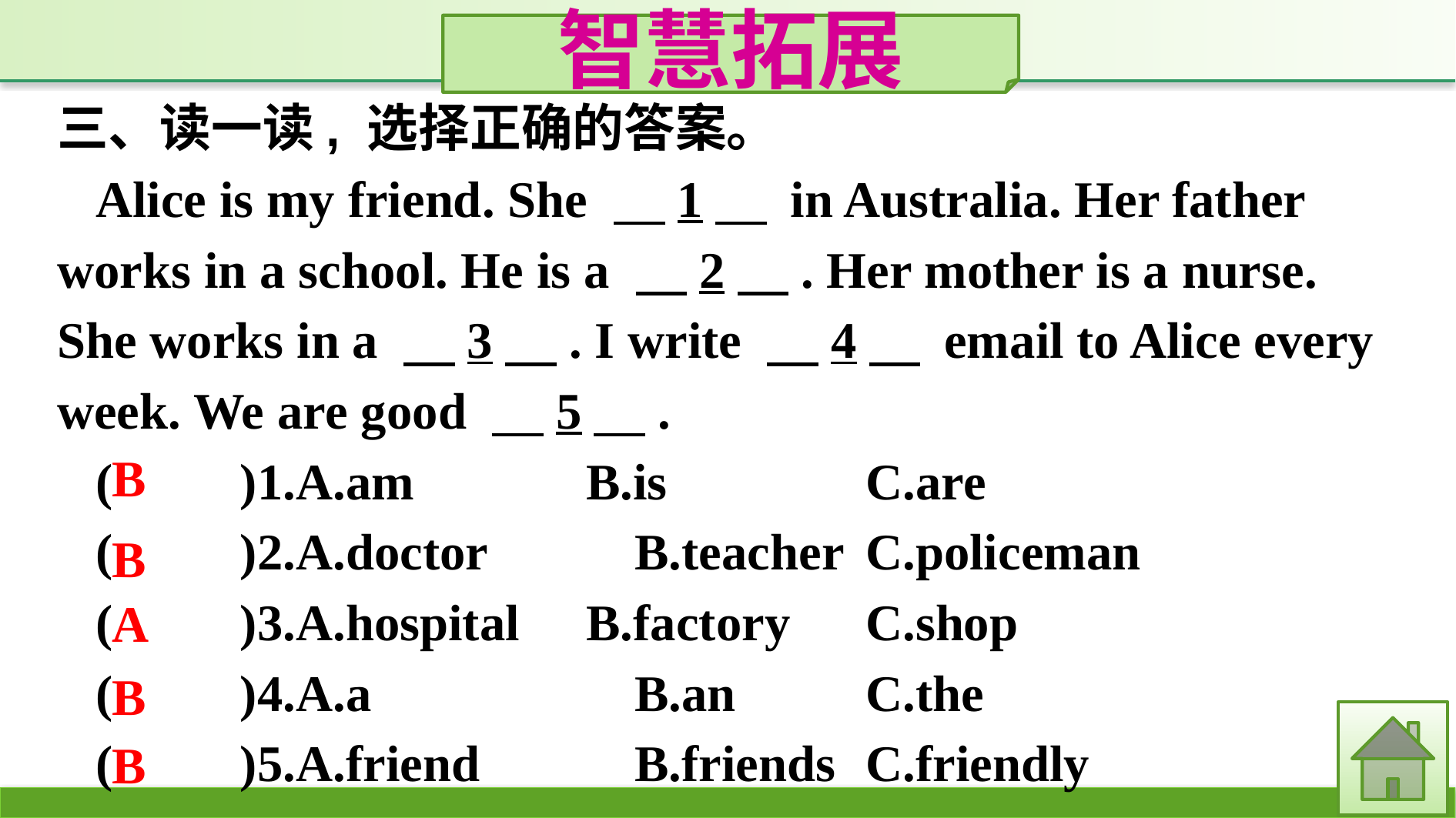

智慧拓展
三、读一读, 选择正确的答案。
Alice is my friend. She 　1　 in Australia. Her father works in a school. He is a 　2　. Her mother is a nurse. She works in a 　3　. I write 　4　 email to Alice every week. We are good 　5　.
(　　)1.A.am	　	B.is		C.are
(　　)2.A.doctor		B.teacher	C.policeman
(　　)3.A.hospital	B.factory	C.shop
(　　)4.A.a			B.an		C.the
(　　)5.A.friend		B.friends	C.friendly
B
B
A
B
B